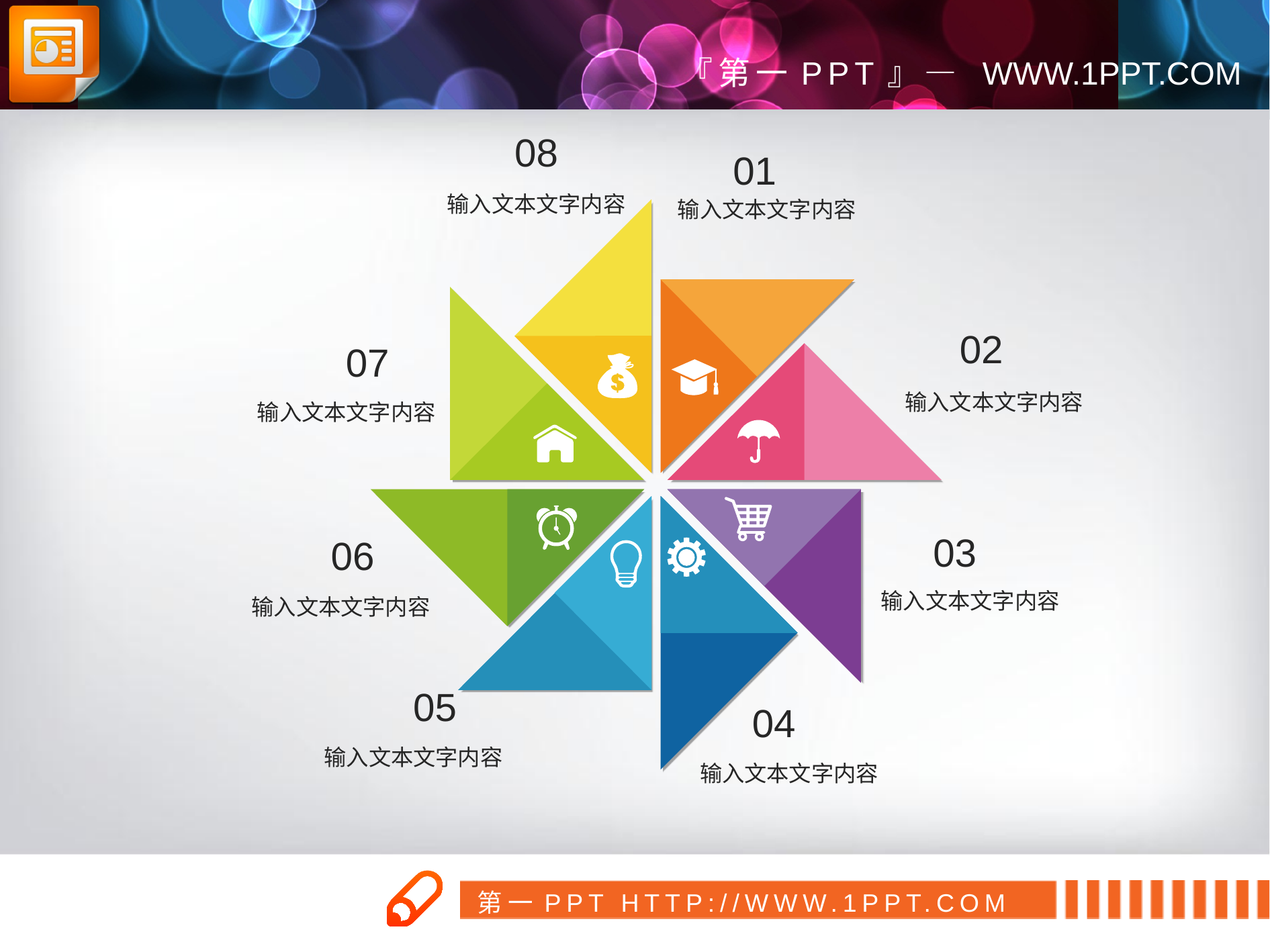

08
01
输入文本文字内容
输入文本文字内容

02
07

输入文本文字内容

输入文本文字内容

03
06

输入文本文字内容
输入文本文字内容
05
04
输入文本文字内容
输入文本文字内容